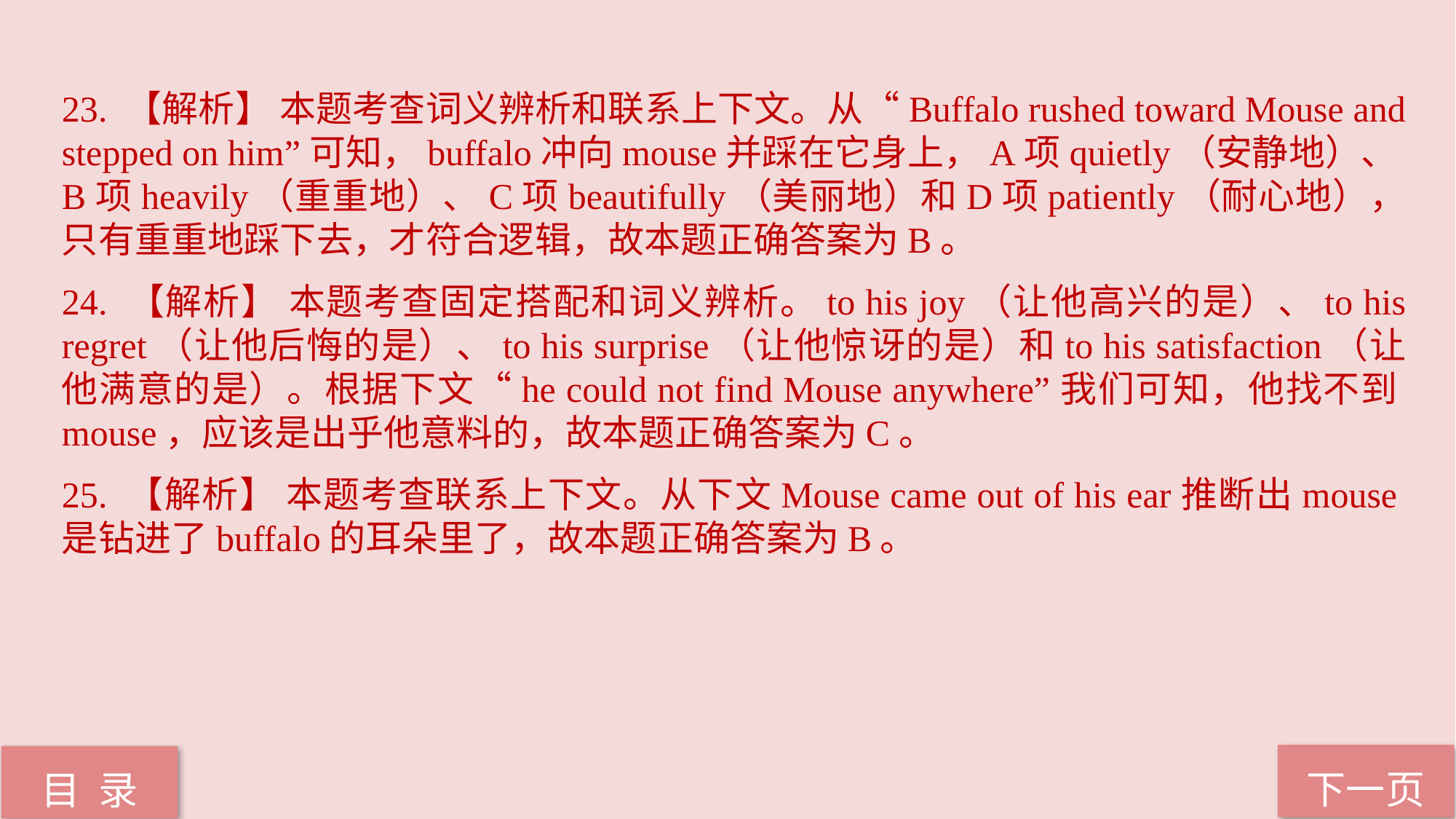

23. 【解析】 本题考查词义辨析和联系上下文。从“Buffalo rushed toward Mouse and stepped on him”可知，buffalo冲向mouse并踩在它身上，A项quietly（安静地）、B项heavily（重重地）、C项beautifully（美丽地）和D项patiently（耐心地），只有重重地踩下去，才符合逻辑，故本题正确答案为B。
24. 【解析】 本题考查固定搭配和词义辨析。to his joy（让他高兴的是）、to his regret（让他后悔的是）、to his surprise（让他惊讶的是）和to his satisfaction（让他满意的是）。根据下文“he could not find Mouse anywhere”我们可知，他找不到mouse，应该是出乎他意料的，故本题正确答案为C。
25. 【解析】 本题考查联系上下文。从下文Mouse came out of his ear推断出mouse是钻进了buffalo的耳朵里了，故本题正确答案为B。